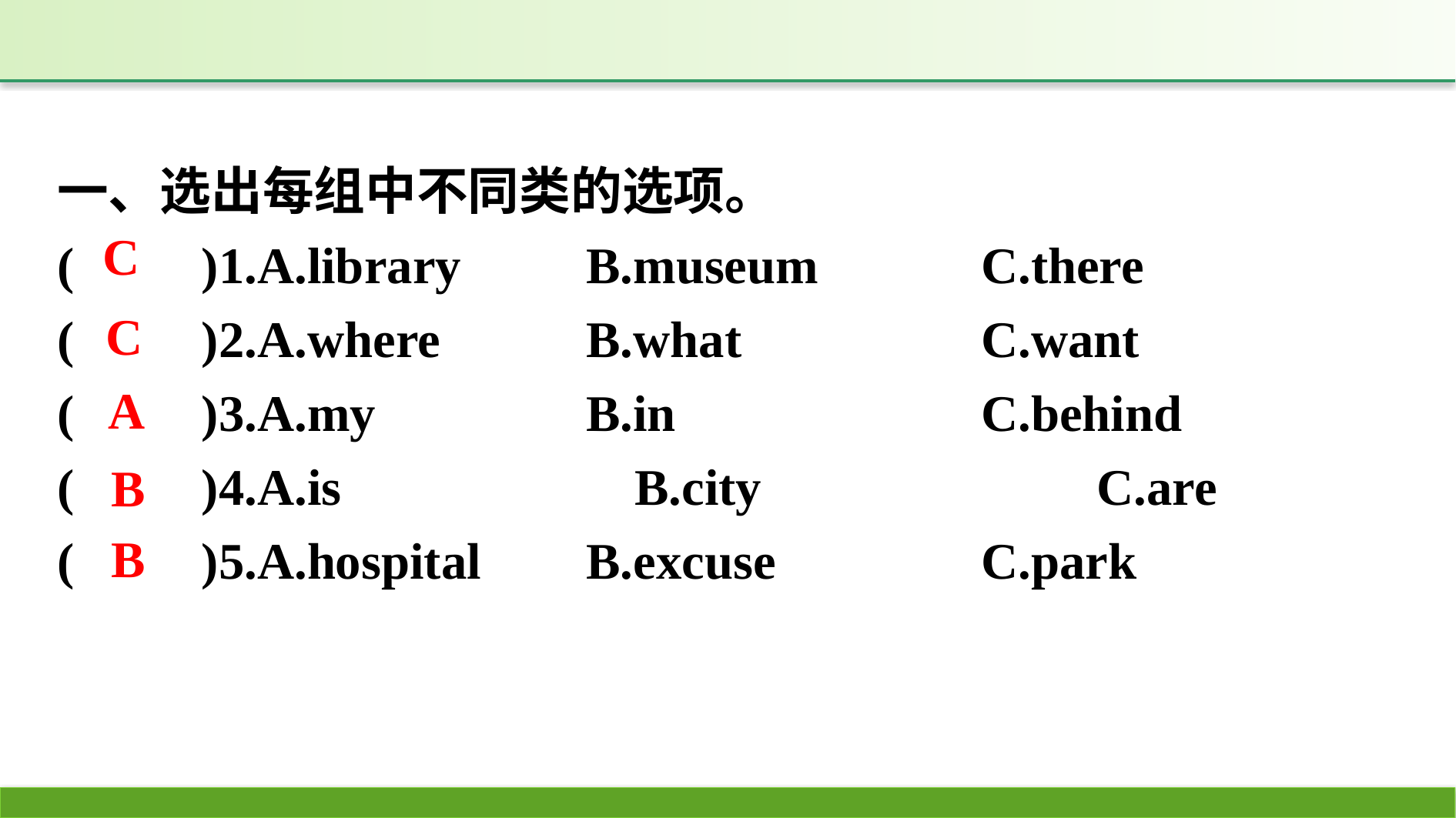

一、选出每组中不同类的选项。
(　　)1.A.library　	B.museum　	C.there
(　　)2.A.where		B.what			C.want
(　　)3.A.my		B.in			C.behind
(　　)4.A.is			B.city			C.are
(　　)5.A.hospital	B.excuse		C.park
C
C
A
B
B